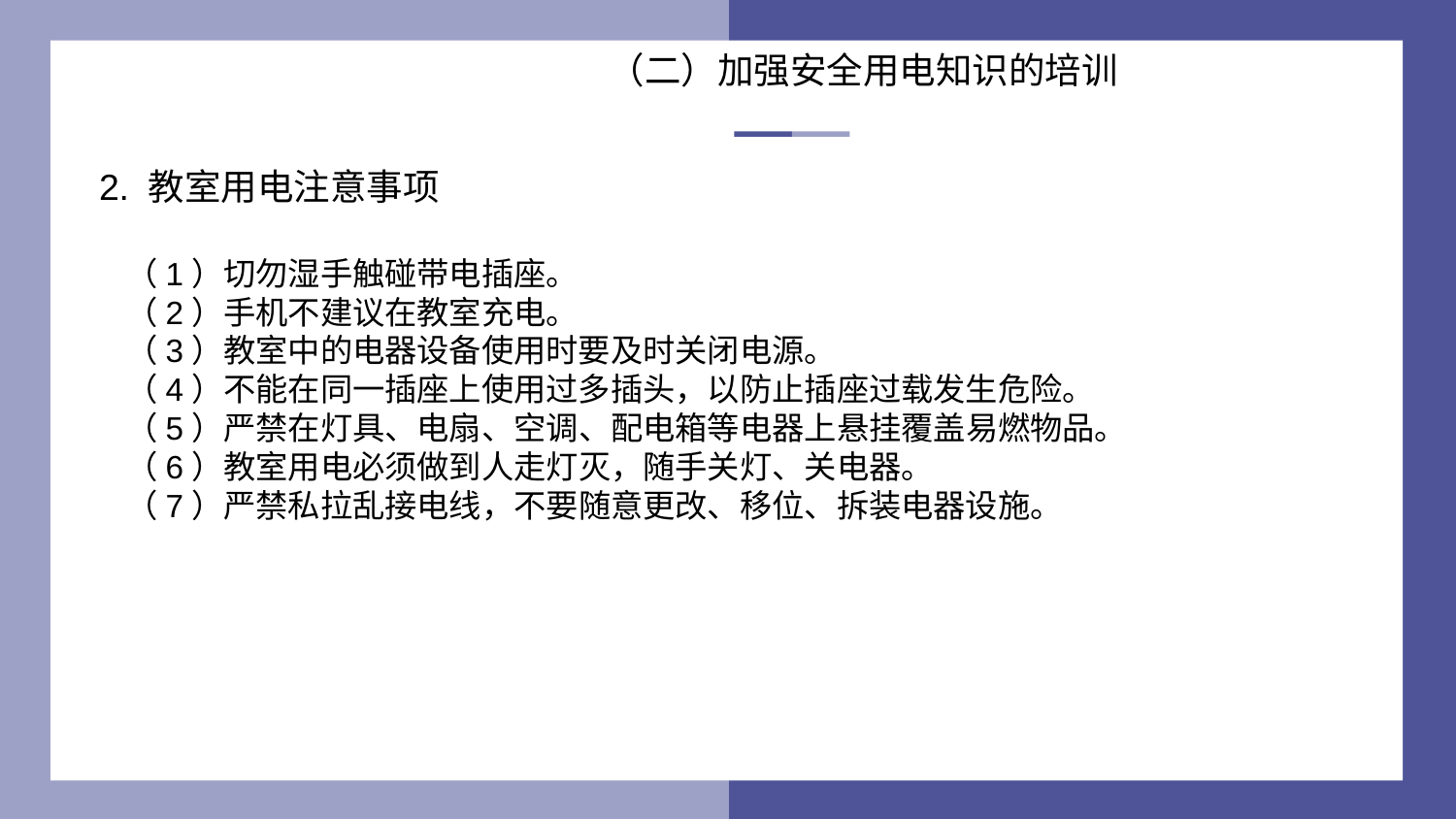

（二）加强安全用电知识的培训

2. 教室用电注意事项
（1）切勿湿手触碰带电插座。
（2）手机不建议在教室充电。
（3）教室中的电器设备使用时要及时关闭电源。
（4）不能在同一插座上使用过多插头，以防止插座过载发生危险。
（5）严禁在灯具、电扇、空调、配电箱等电器上悬挂覆盖易燃物品。
（6）教室用电必须做到人走灯灭，随手关灯、关电器。
（7）严禁私拉乱接电线，不要随意更改、移位、拆装电器设施。